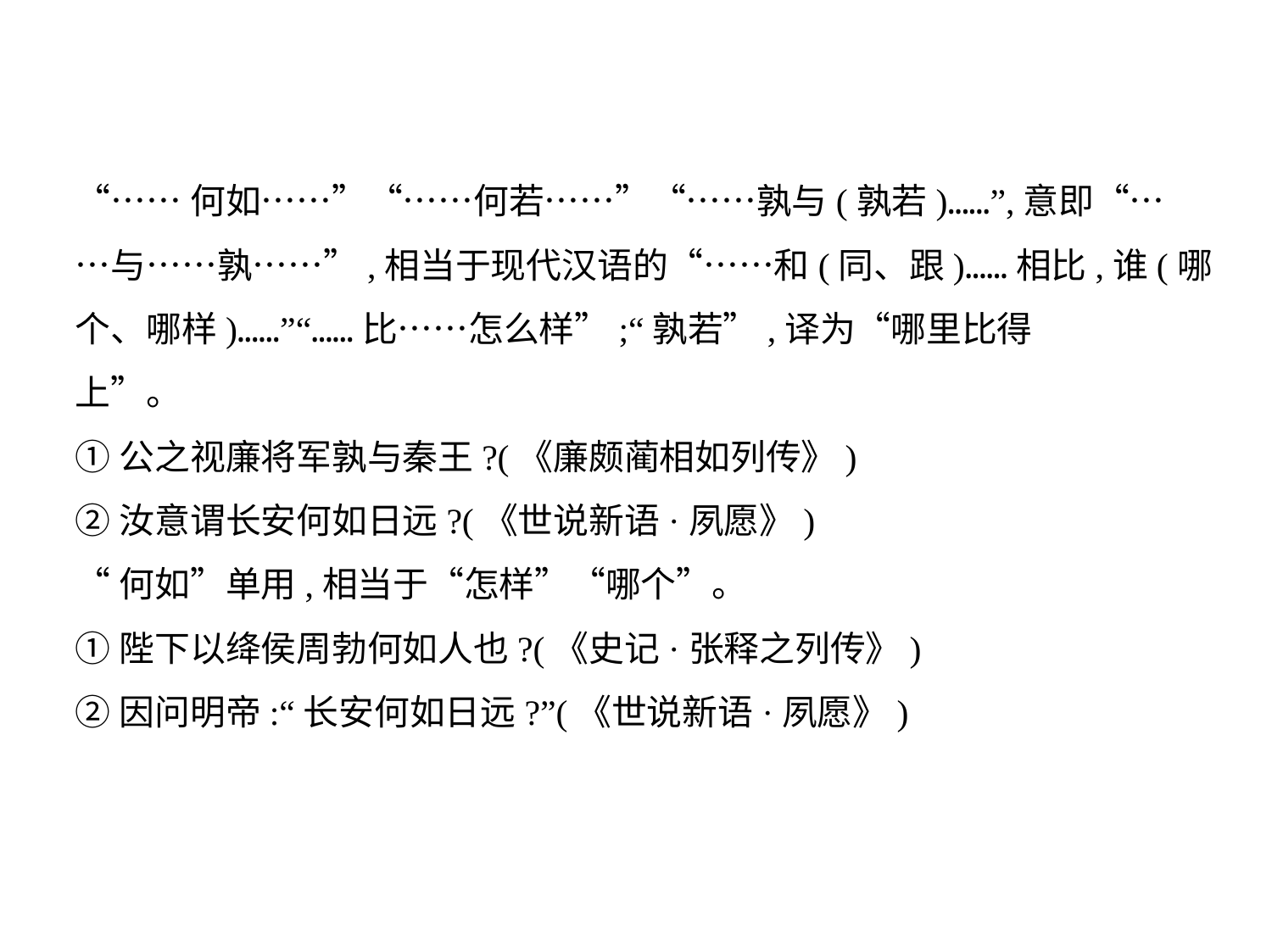

“……何如……”“……何若……”“……孰与(孰若)……”,意即“…
…与……孰……”,相当于现代汉语的“……和(同、跟)……相比,谁(哪
个、哪样)……”“……比……怎么样”;“孰若”,译为“哪里比得
上”。
①公之视廉将军孰与秦王?(《廉颇蔺相如列传》)
②汝意谓长安何如日远?(《世说新语·夙愿》)
“何如”单用,相当于“怎样”“哪个”。
①陛下以绛侯周勃何如人也?(《史记·张释之列传》)
②因问明帝:“长安何如日远?”(《世说新语·夙愿》)